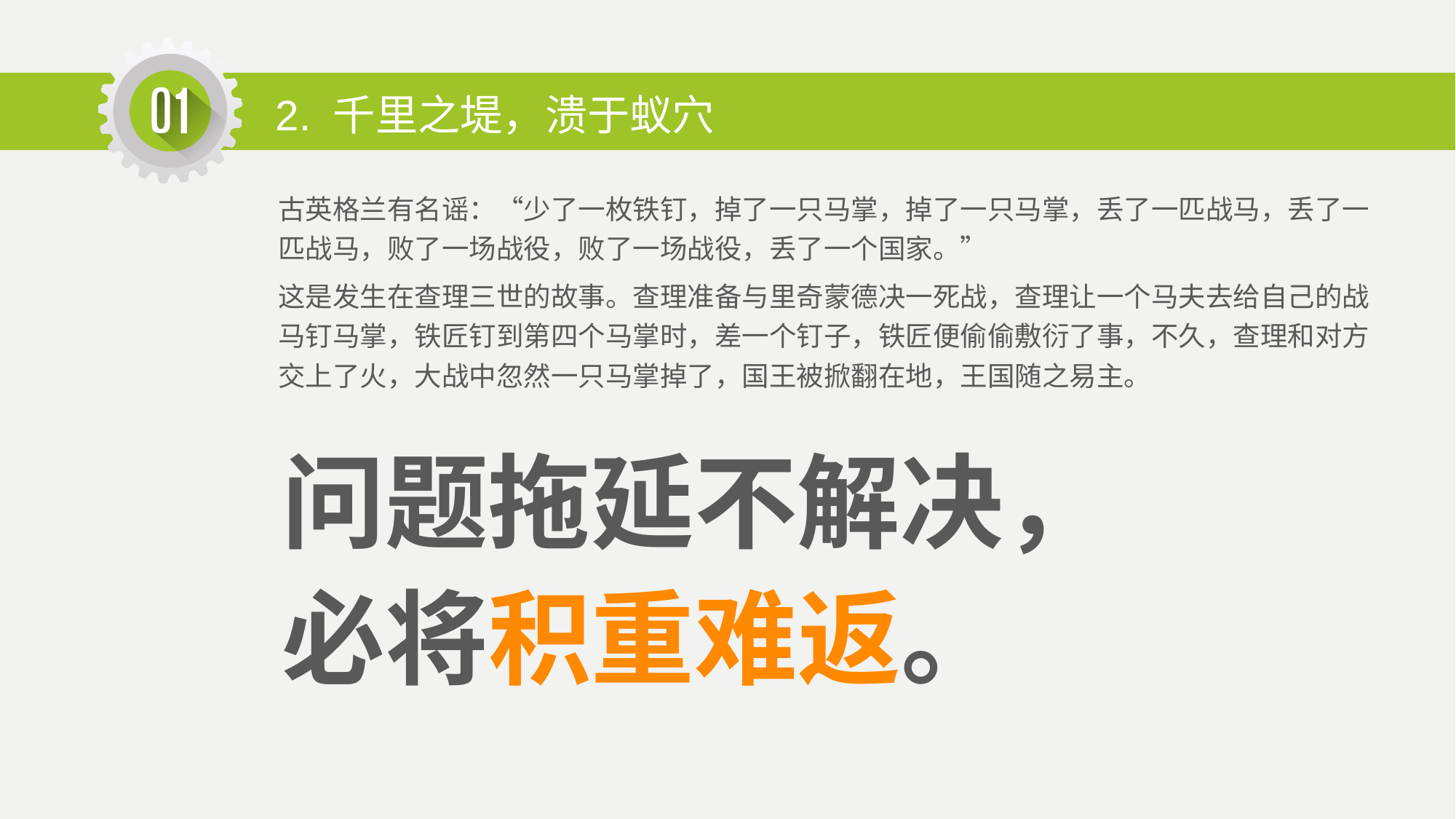

2. 千里之堤，溃于蚁穴
古英格兰有名谣：“少了一枚铁钉，掉了一只马掌，掉了一只马掌，丢了一匹战马，丢了一匹战马，败了一场战役，败了一场战役，丢了一个国家。”
这是发生在查理三世的故事。查理准备与里奇蒙德决一死战，查理让一个马夫去给自己的战马钉马掌，铁匠钉到第四个马掌时，差一个钉子，铁匠便偷偷敷衍了事，不久，查理和对方交上了火，大战中忽然一只马掌掉了，国王被掀翻在地，王国随之易主。
问题拖延不解决，
必将积重难返。